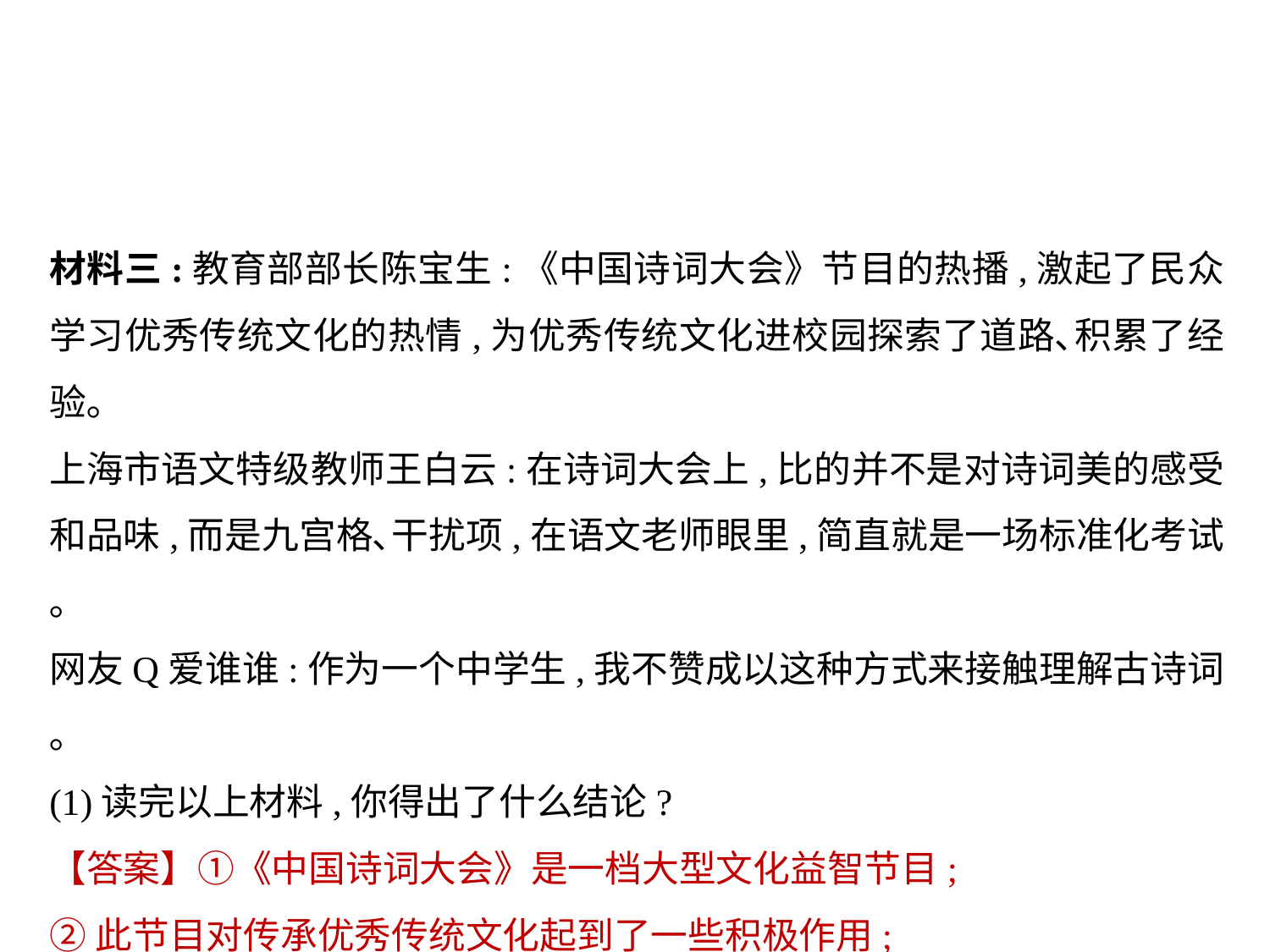

材料三:教育部部长陈宝生:《中国诗词大会》节目的热播,激起了民众学习优秀传统文化的热情,为优秀传统文化进校园探索了道路､积累了经验｡
上海市语文特级教师王白云:在诗词大会上,比的并不是对诗词美的感受和品味,而是九宫格､干扰项,在语文老师眼里,简直就是一场标准化考试｡
网友Q爱谁谁:作为一个中学生,我不赞成以这种方式来接触理解古诗词｡
(1)读完以上材料,你得出了什么结论?
【答案】①《中国诗词大会》是一档大型文化益智节目;
②此节目对传承优秀传统文化起到了一些积极作用;
③此节目还存在一些问题和不足｡